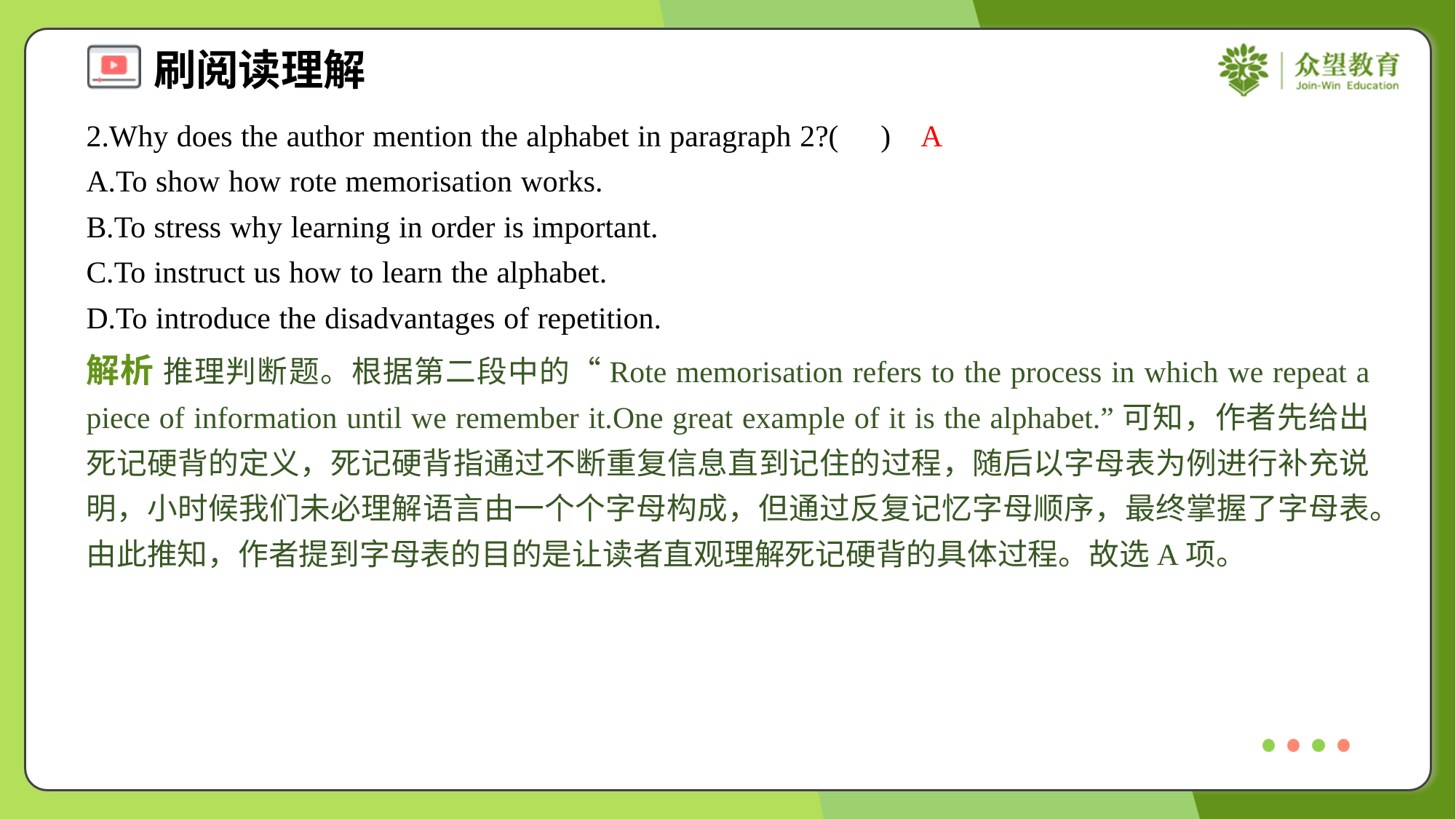

2.Why does the author mention the alphabet in paragraph 2?(     )
A
A.To show how rote memorisation works.
B.To stress why learning in order is important.
C.To instruct us how to learn the alphabet.
D.To introduce the disadvantages of repetition.
解析 推理判断题。根据第二段中的“Rote memorisation refers to the process in which we repeat a piece of information until we remember it.One great example of it is the alphabet.”可知，作者先给出死记硬背的定义，死记硬背指通过不断重复信息直到记住的过程，随后以字母表为例进行补充说明，小时候我们未必理解语言由一个个字母构成，但通过反复记忆字母顺序，最终掌握了字母表。由此推知，作者提到字母表的目的是让读者直观理解死记硬背的具体过程。故选A项。